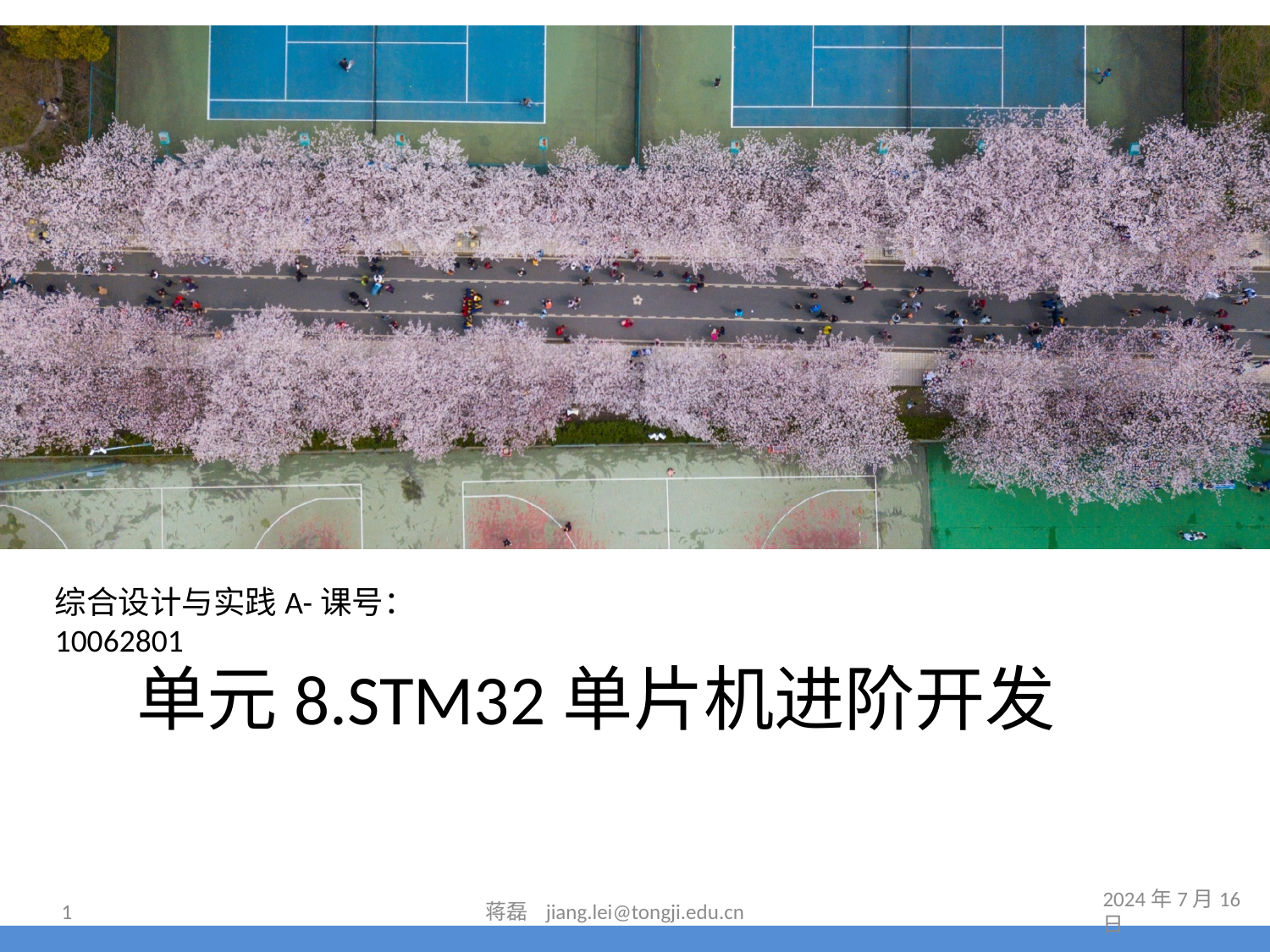

综合设计与实践A-课号：10062801
# 单元8.STM32单片机进阶开发
2024年7月16日
1
蒋磊  jiang.lei@tongji.edu.cn